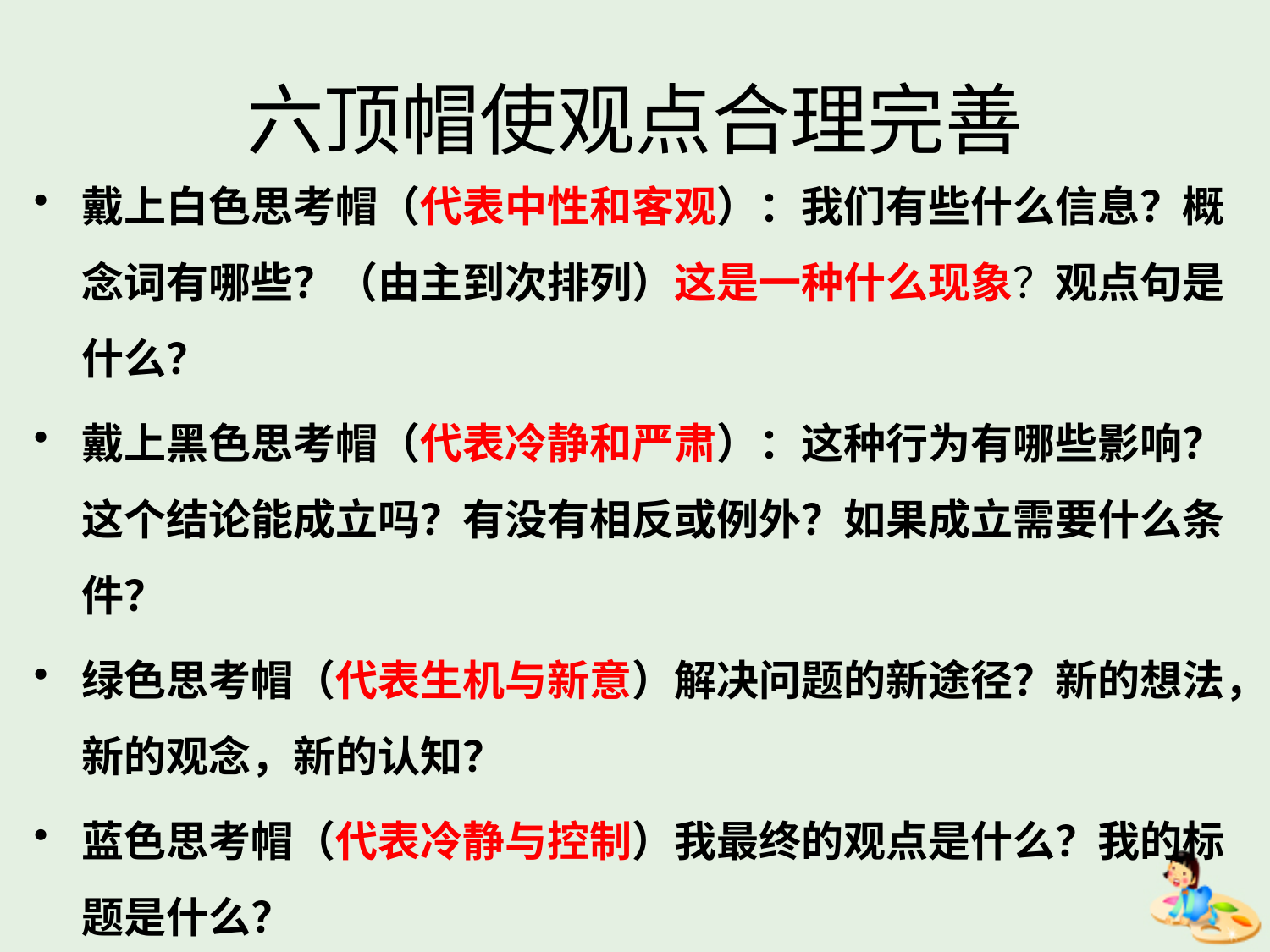

# 六顶帽使观点合理完善
戴上白色思考帽（代表中性和客观）：我们有些什么信息？概念词有哪些？（由主到次排列）这是一种什么现象？观点句是什么？
戴上黑色思考帽（代表冷静和严肃）：这种行为有哪些影响？这个结论能成立吗？有没有相反或例外？如果成立需要什么条件？
绿色思考帽（代表生机与新意）解决问题的新途径？新的想法，新的观念，新的认知？
蓝色思考帽（代表冷静与控制）我最终的观点是什么？我的标题是什么？